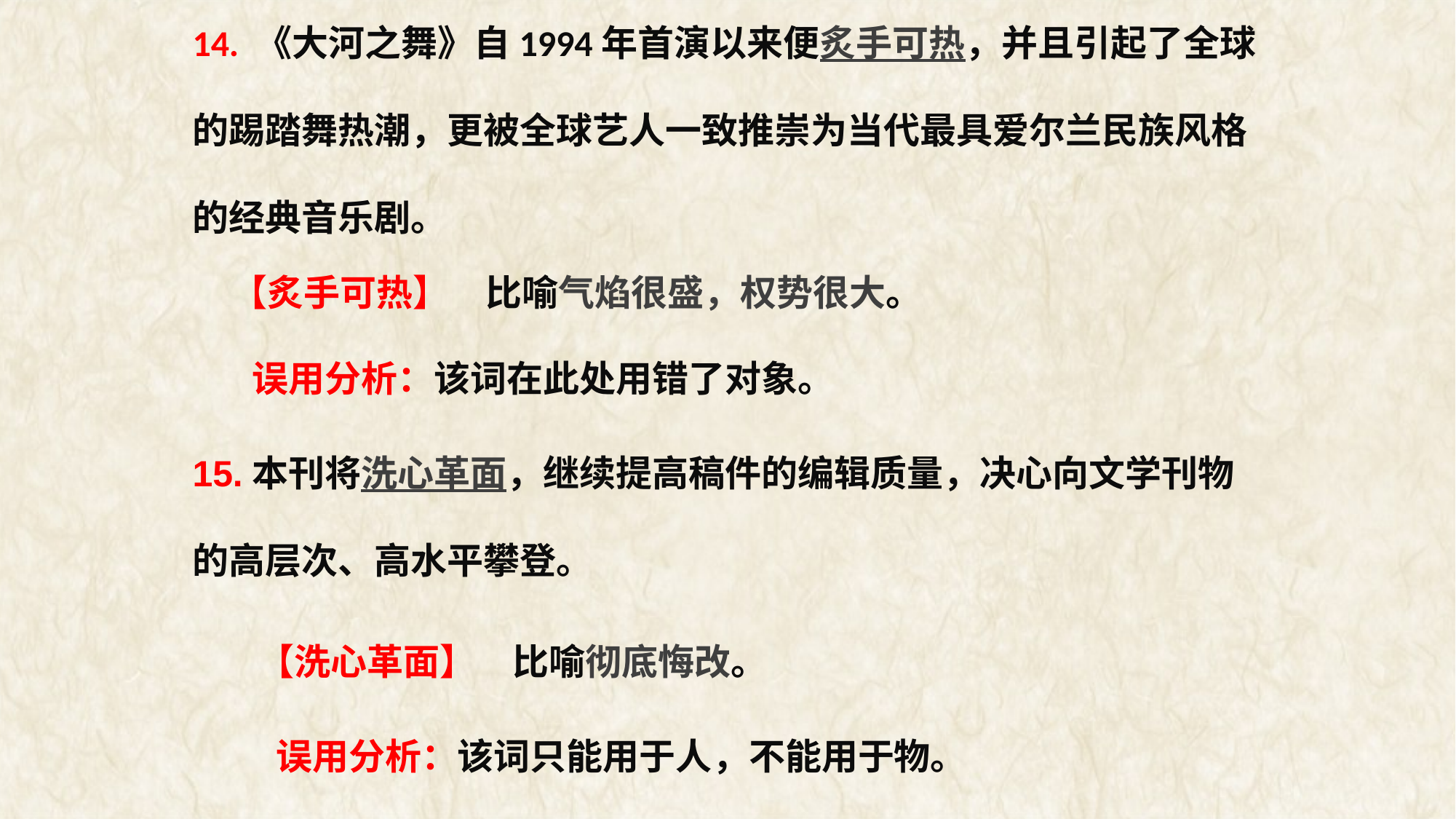

14. 《大河之舞》自1994年首演以来便炙手可热，并且引起了全球的踢踏舞热潮，更被全球艺人一致推崇为当代最具爱尔兰民族风格的经典音乐剧。
【炙手可热】　比喻气焰很盛，权势很大。
误用分析：该词在此处用错了对象。
15.本刊将洗心革面，继续提高稿件的编辑质量，决心向文学刊物的高层次、高水平攀登。
【洗心革面】　比喻彻底悔改。
误用分析：该词只能用于人，不能用于物。